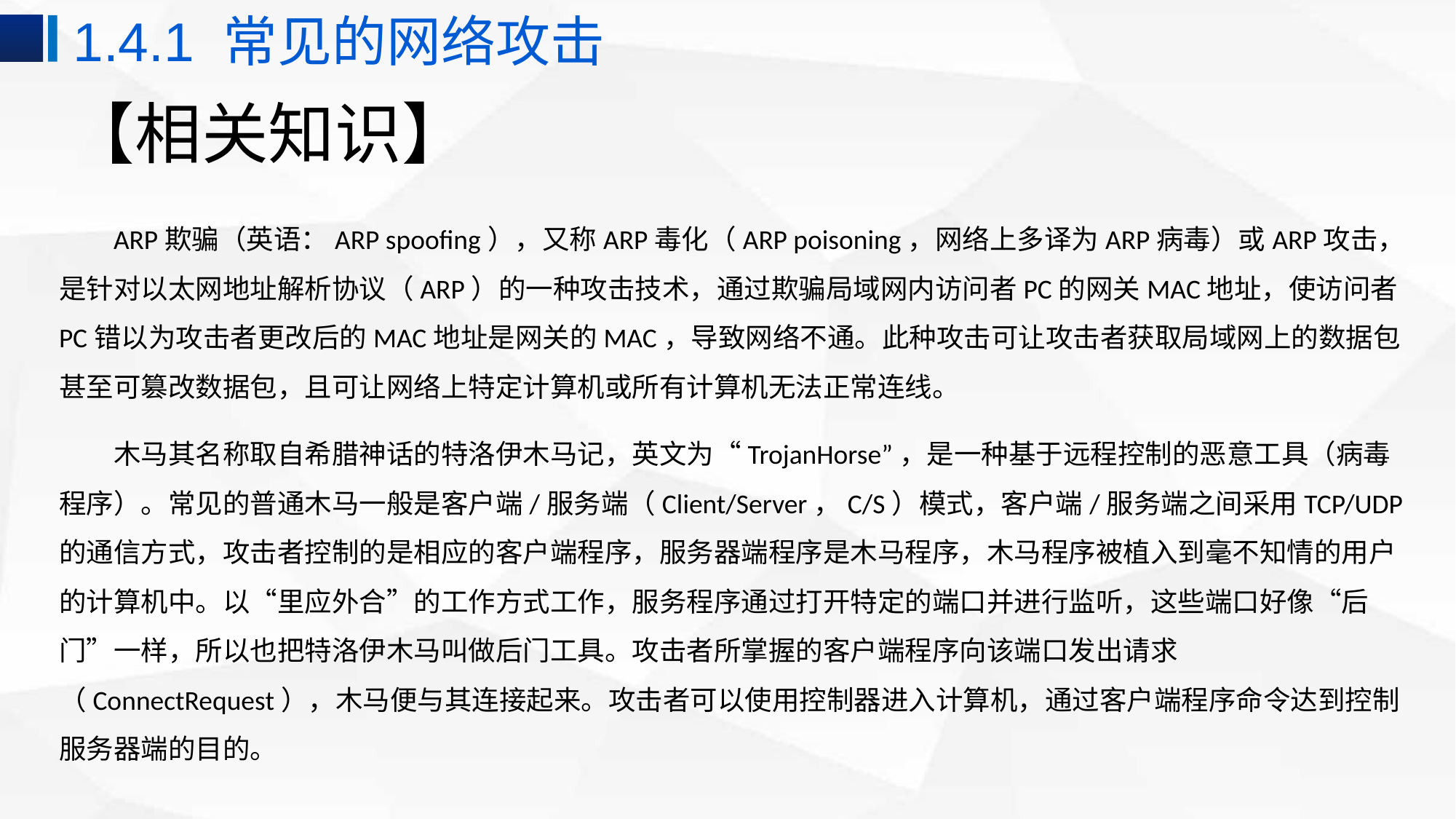

1.4.1 常见的网络攻击

# 【相关知识】
ARP欺骗（英语：ARP spoofing），又称ARP毒化（ARP poisoning，网络上多译为ARP病毒）或ARP攻击，是针对以太网地址解析协议（ARP）的一种攻击技术，通过欺骗局域网内访问者PC的网关MAC地址，使访问者PC错以为攻击者更改后的MAC地址是网关的MAC，导致网络不通。此种攻击可让攻击者获取局域网上的数据包甚至可篡改数据包，且可让网络上特定计算机或所有计算机无法正常连线。
木马其名称取自希腊神话的特洛伊木马记，英文为“TrojanHorse”，是一种基于远程控制的恶意工具（病毒程序）。常见的普通木马一般是客户端/服务端（Client/Server，C/S）模式，客户端/服务端之间采用TCP/UDP的通信方式，攻击者控制的是相应的客户端程序，服务器端程序是木马程序，木马程序被植入到毫不知情的用户的计算机中。以“里应外合”的工作方式工作，服务程序通过打开特定的端口并进行监听，这些端口好像“后门”一样，所以也把特洛伊木马叫做后门工具。攻击者所掌握的客户端程序向该端口发出请求（ConnectRequest），木马便与其连接起来。攻击者可以使用控制器进入计算机，通过客户端程序命令达到控制服务器端的目的。